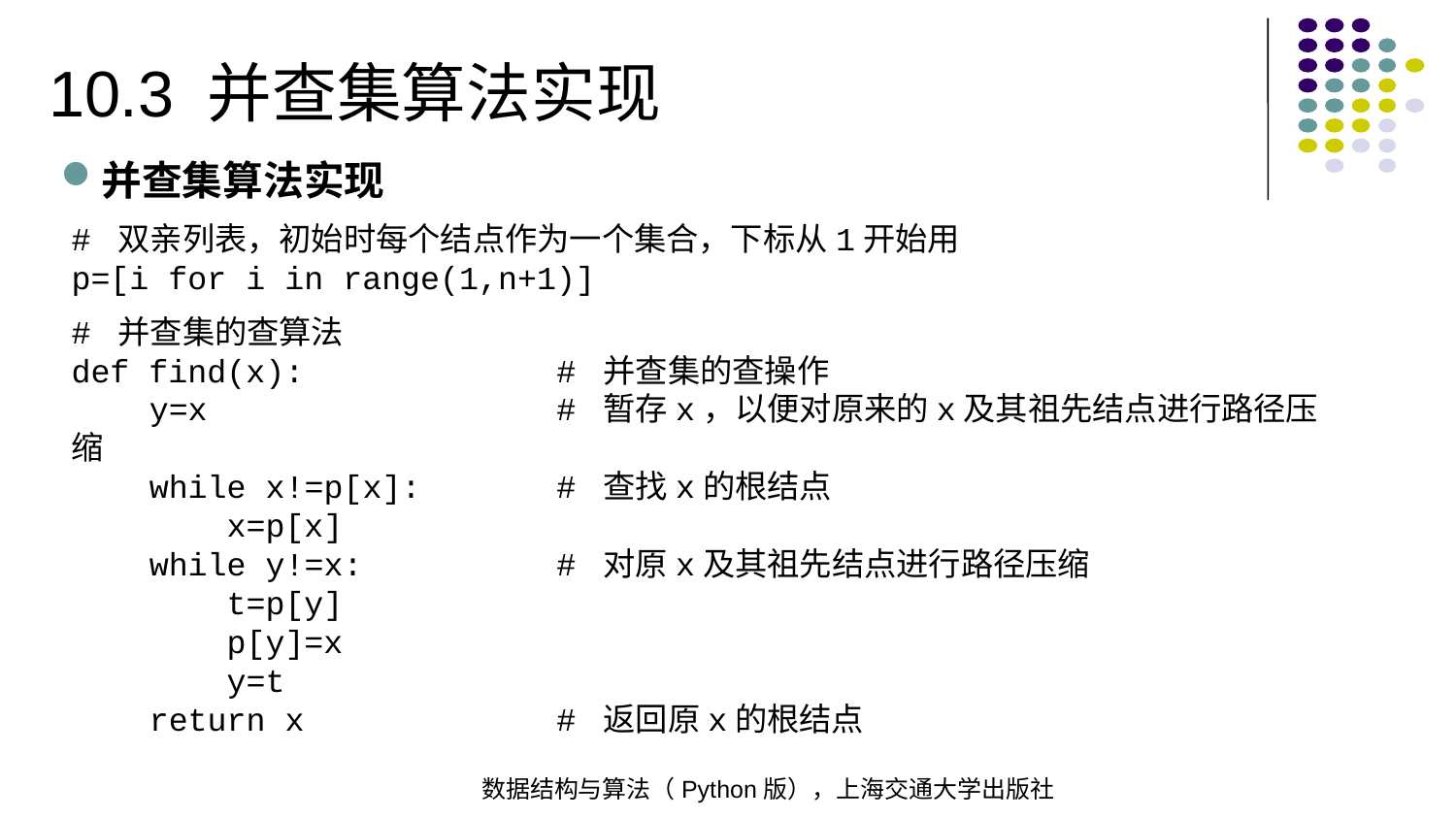

10.3 并查集算法实现
并查集算法实现
# 双亲列表，初始时每个结点作为一个集合，下标从1开始用
p=[i for i in range(1,n+1)]
# 并查集的查算法
def find(x):             # 并查集的查操作
    y=x                  # 暂存x，以便对原来的x及其祖先结点进行路径压缩
    while x!=p[x]:       # 查找x的根结点
        x=p[x]
    while y!=x:          # 对原x及其祖先结点进行路径压缩
        t=p[y]
        p[y]=x
        y=t
    return x             # 返回原x的根结点